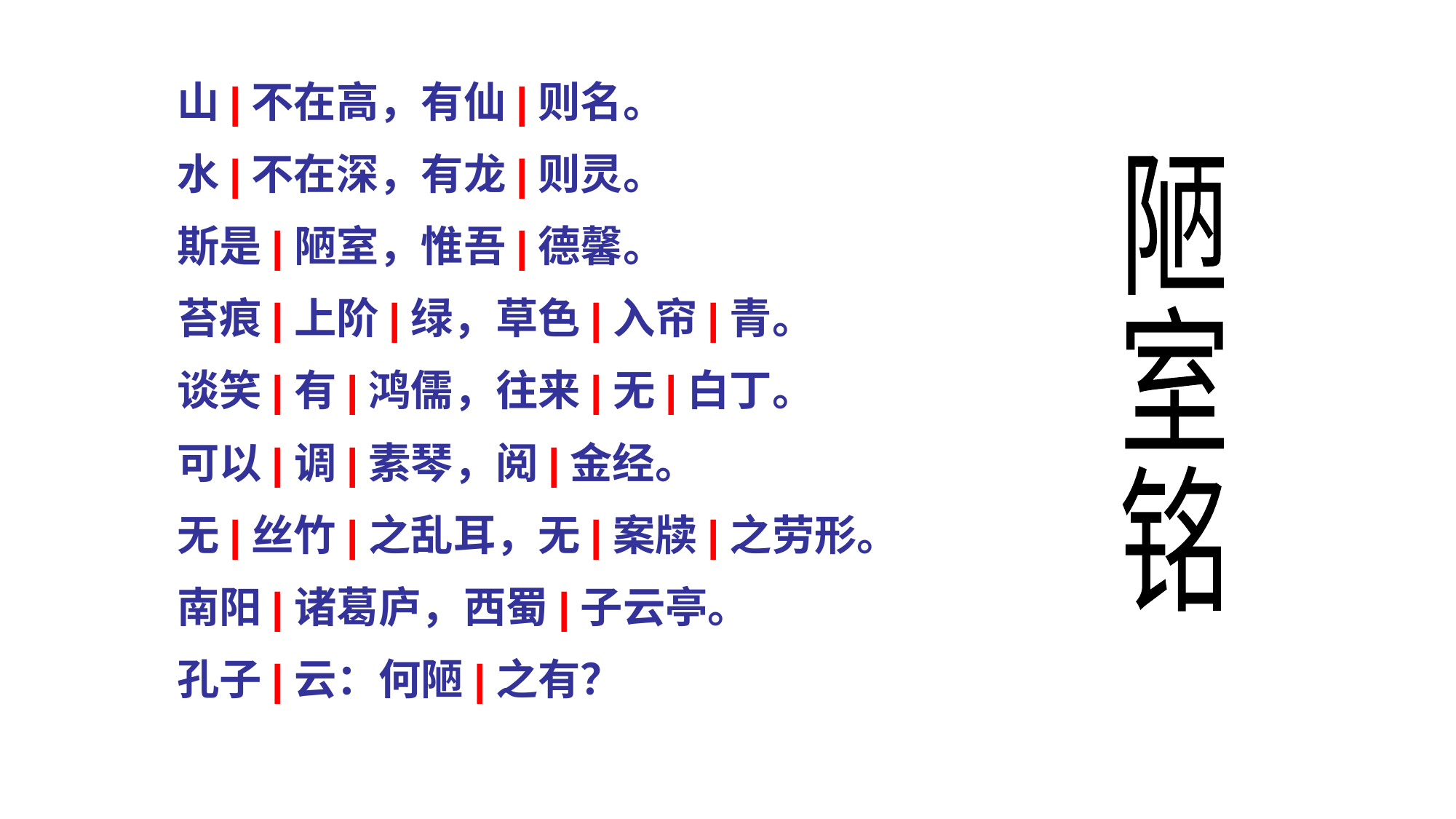

山|不在高，有仙|则名。
水|不在深，有龙|则灵。
斯是|陋室，惟吾|德馨。
苔痕|上阶|绿，草色|入帘|青。
谈笑|有|鸿儒，往来|无|白丁。
可以|调|素琴，阅|金经。
无|丝竹|之乱耳，无|案牍|之劳形。
南阳|诸葛庐，西蜀|子云亭。
孔子|云：何陋|之有？
陋
室
铭